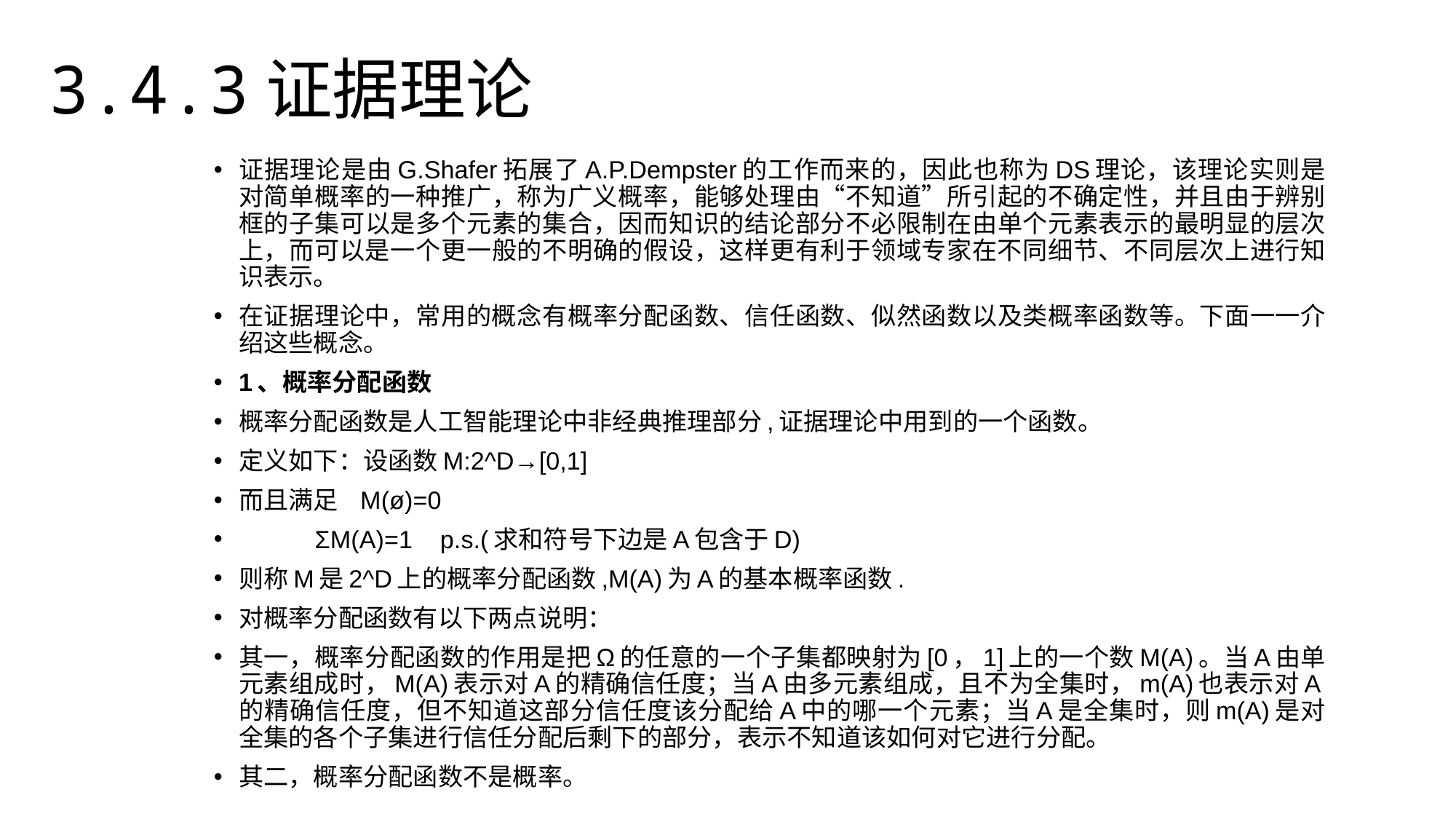

3.4.3证据理论
证据理论是由G.Shafer拓展了A.P.Dempster的工作而来的，因此也称为DS理论，该理论实则是对简单概率的一种推广，称为广义概率，能够处理由“不知道”所引起的不确定性，并且由于辨别框的子集可以是多个元素的集合，因而知识的结论部分不必限制在由单个元素表示的最明显的层次上，而可以是一个更一般的不明确的假设，这样更有利于领域专家在不同细节、不同层次上进行知识表示。
在证据理论中，常用的概念有概率分配函数、信任函数、似然函数以及类概率函数等。下面一一介绍这些概念。
1、概率分配函数
概率分配函数是人工智能理论中非经典推理部分,证据理论中用到的一个函数。
定义如下：设函数M:2^D→[0,1]
而且满足   M(ø)=0
           ΣM(A)=1    p.s.(求和符号下边是A包含于D)
则称M是2^D上的概率分配函数,M(A)为A的基本概率函数.
对概率分配函数有以下两点说明：
其一，概率分配函数的作用是把Ω的任意的一个子集都映射为[0，1]上的一个数M(A)。当A由单元素组成时，M(A)表示对A的精确信任度；当A由多元素组成，且不为全集时，m(A)也表示对A的精确信任度，但不知道这部分信任度该分配给A中的哪一个元素；当A是全集时，则m(A)是对全集的各个子集进行信任分配后剩下的部分，表示不知道该如何对它进行分配。
其二，概率分配函数不是概率。